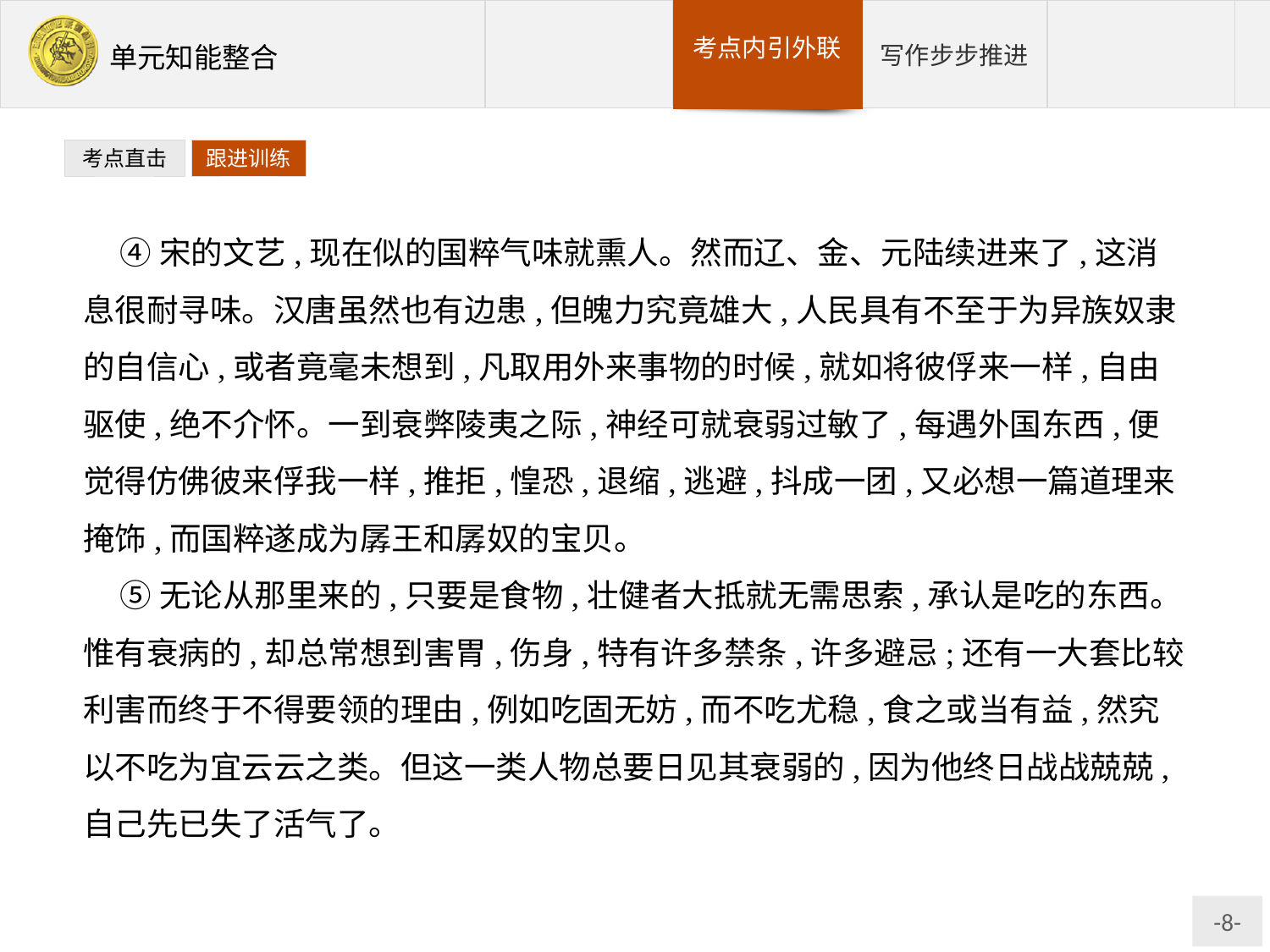

考点直击
跟进训练
④宋的文艺,现在似的国粹气味就熏人。然而辽、金、元陆续进来了,这消息很耐寻味。汉唐虽然也有边患,但魄力究竟雄大,人民具有不至于为异族奴隶的自信心,或者竟毫未想到,凡取用外来事物的时候,就如将彼俘来一样,自由驱使,绝不介怀。一到衰弊陵夷之际,神经可就衰弱过敏了,每遇外国东西,便觉得仿佛彼来俘我一样,推拒,惶恐,退缩,逃避,抖成一团,又必想一篇道理来掩饰,而国粹遂成为孱王和孱奴的宝贝。
⑤无论从那里来的,只要是食物,壮健者大抵就无需思索,承认是吃的东西。惟有衰病的,却总常想到害胃,伤身,特有许多禁条,许多避忌;还有一大套比较利害而终于不得要领的理由,例如吃固无妨,而不吃尤稳,食之或当有益,然究以不吃为宜云云之类。但这一类人物总要日见其衰弱的,因为他终日战战兢兢,自己先已失了活气了。